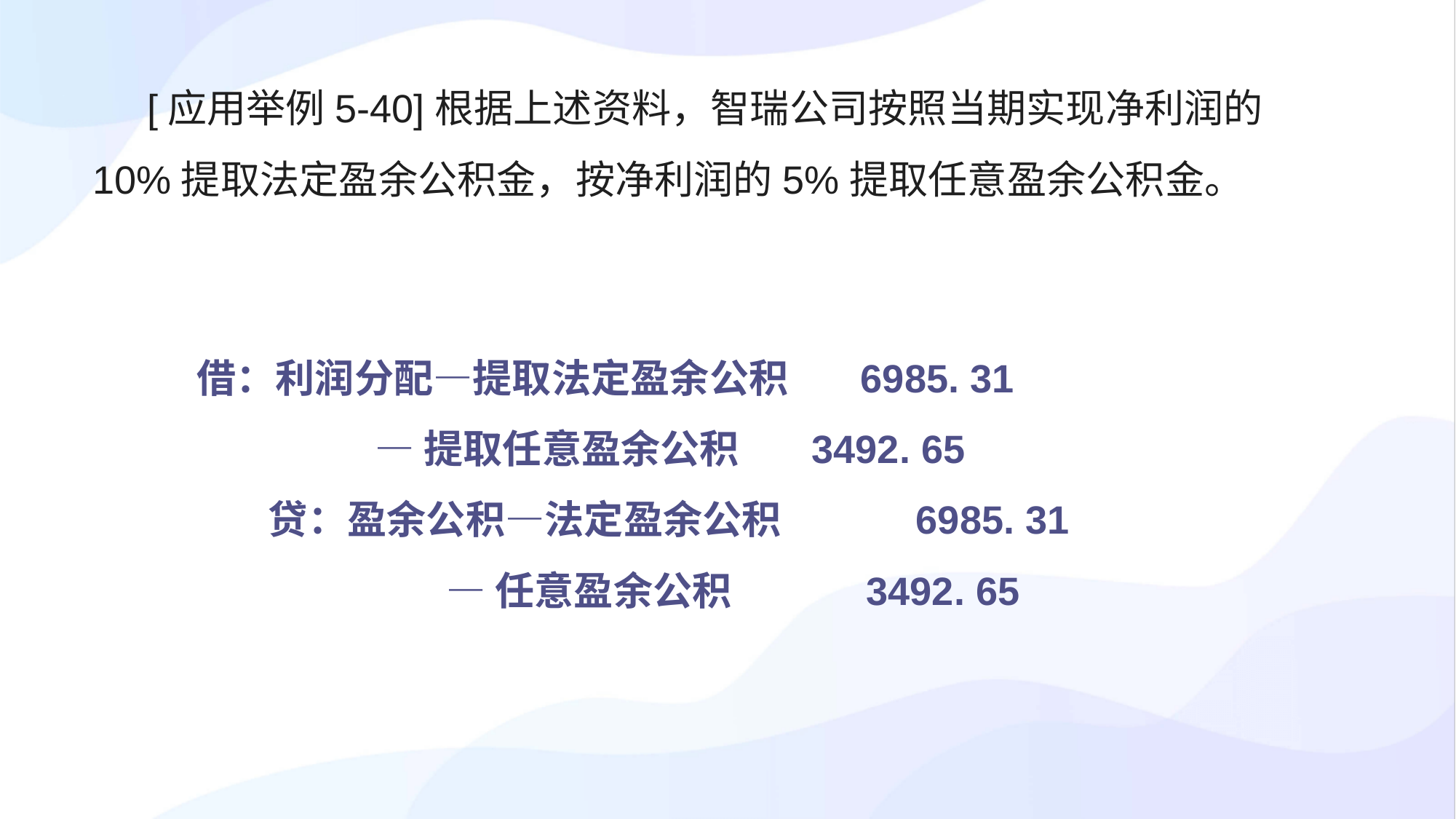

[应用举例5-40]根据上述资料，智瑞公司按照当期实现净利润的10%提取法定盈余公积金，按净利润的5%提取任意盈余公积金。
借：利润分配—提取法定盈余公积       6985. 31
                    —提取任意盈余公积       3492. 65
       贷：盈余公积—法定盈余公积              6985. 31
                            —任意盈余公积              3492. 65